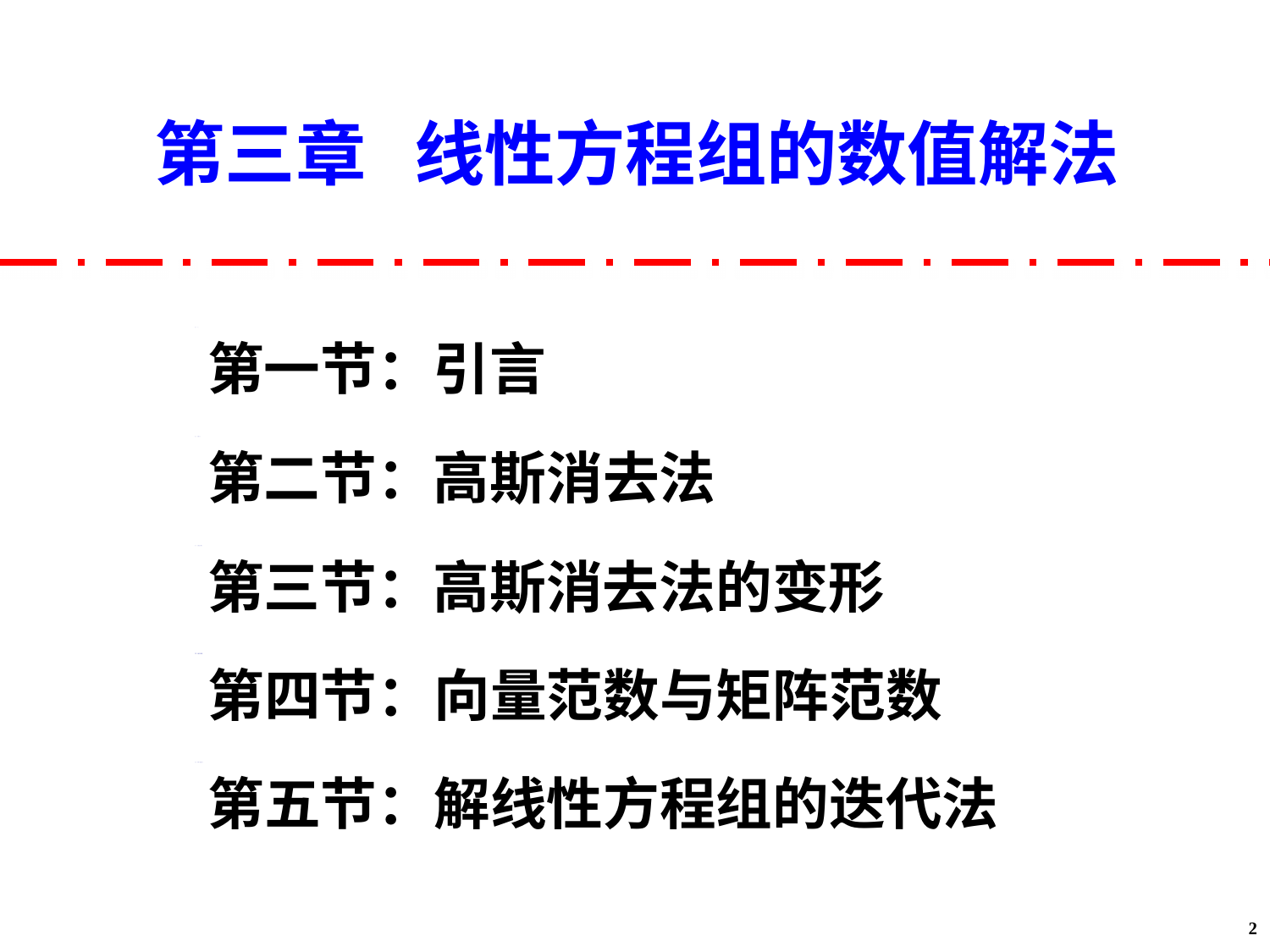

第三章   线性方程组的数值解法
第一节：引言
第二节：高斯消去法
第三节：高斯消去法的变形
第四节：向量范数与矩阵范数
第五节：解线性方程组的迭代法
2